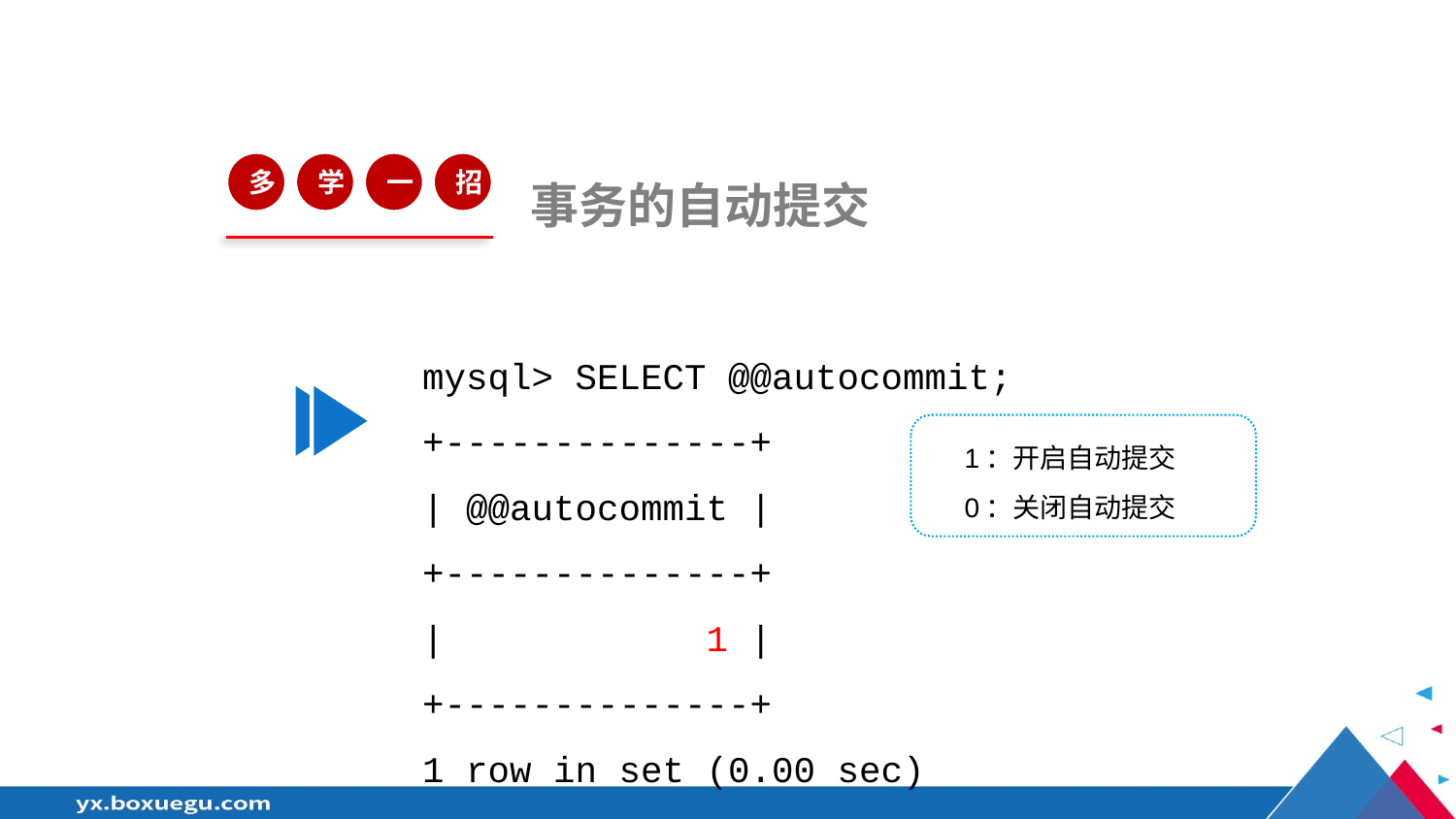

多
学
一
招
事务的自动提交
mysql> SELECT @@autocommit;
+--------------+
| @@autocommit |
+--------------+
|            1 |
+--------------+
1 row in set (0.00 sec)

1：开启自动提交
0：关闭自动提交